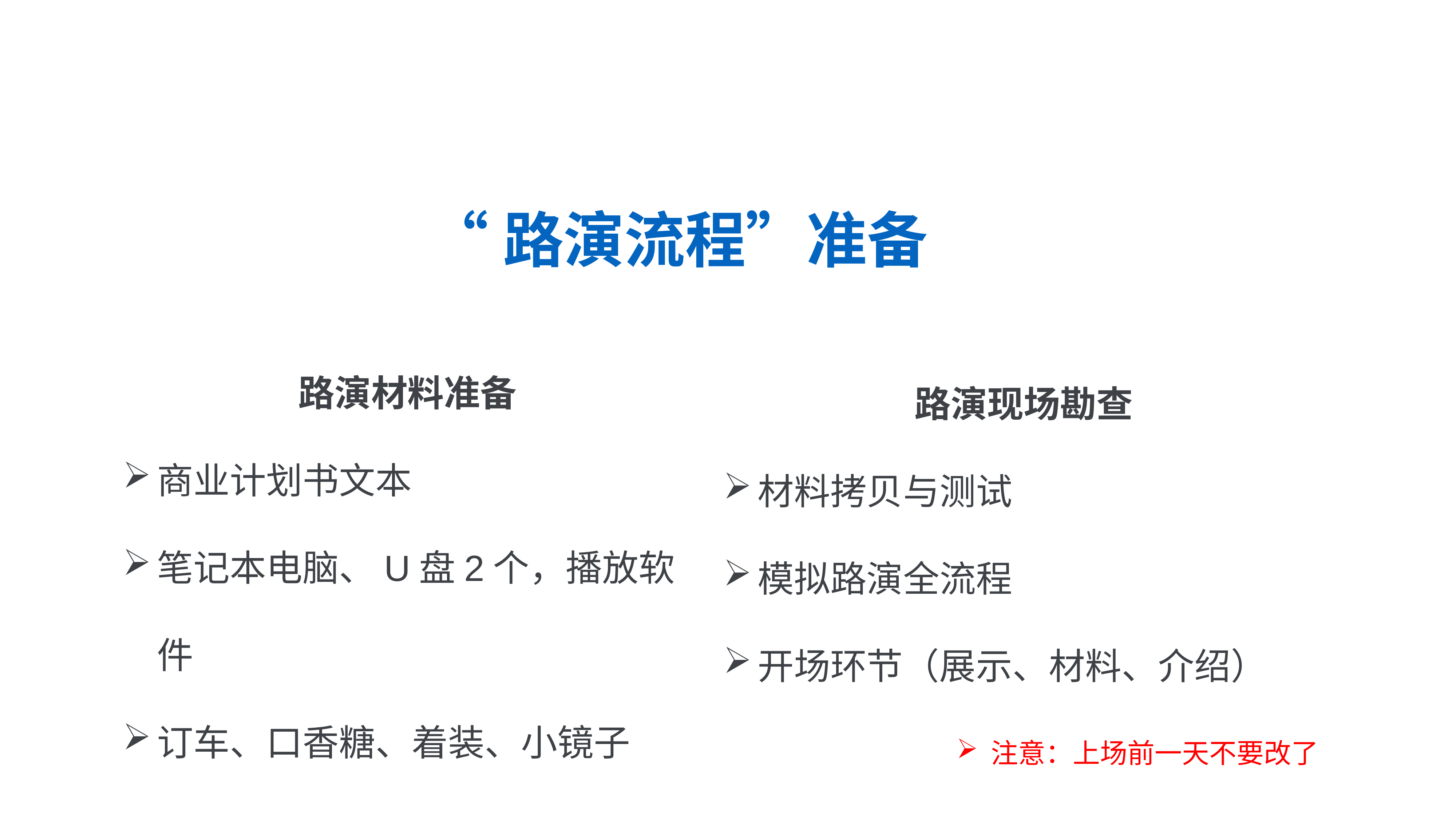

“路演流程”准备
路演现场勘查
材料拷贝与测试
模拟路演全流程
开场环节（展示、材料、介绍）
路演材料准备
商业计划书文本
笔记本电脑、U盘2个，播放软件
订车、口香糖、着装、小镜子
注意：上场前一天不要改了